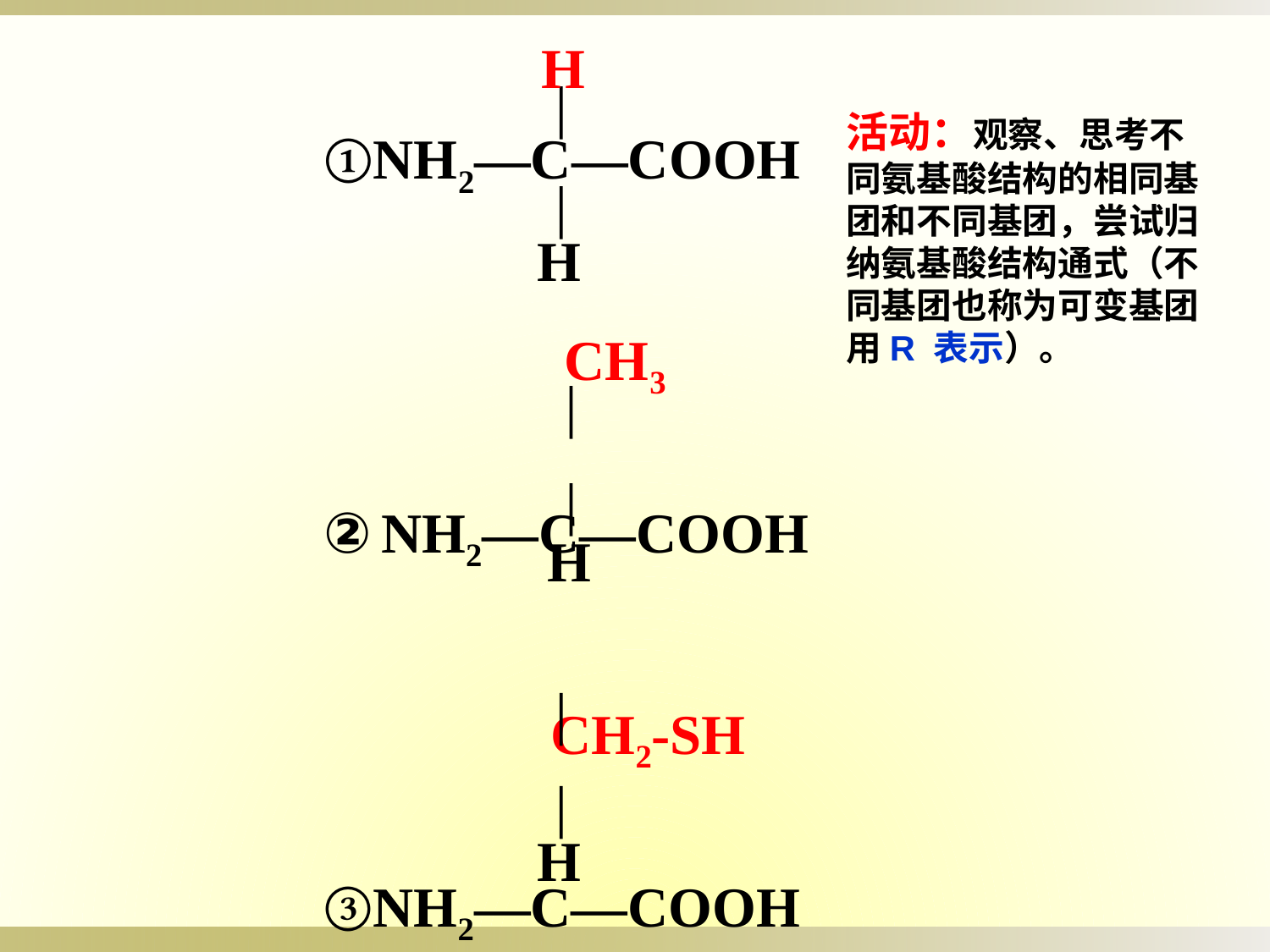

H

①NH2—C—COOH

                 CH3
② NH2—C—COOH

                CH2-SH
③NH2—C—COOH

H

H

H
活动：观察、思考不同氨基酸结构的相同基团和不同基团，尝试归纳氨基酸结构通式（不同基团也称为可变基团用R 表示）。